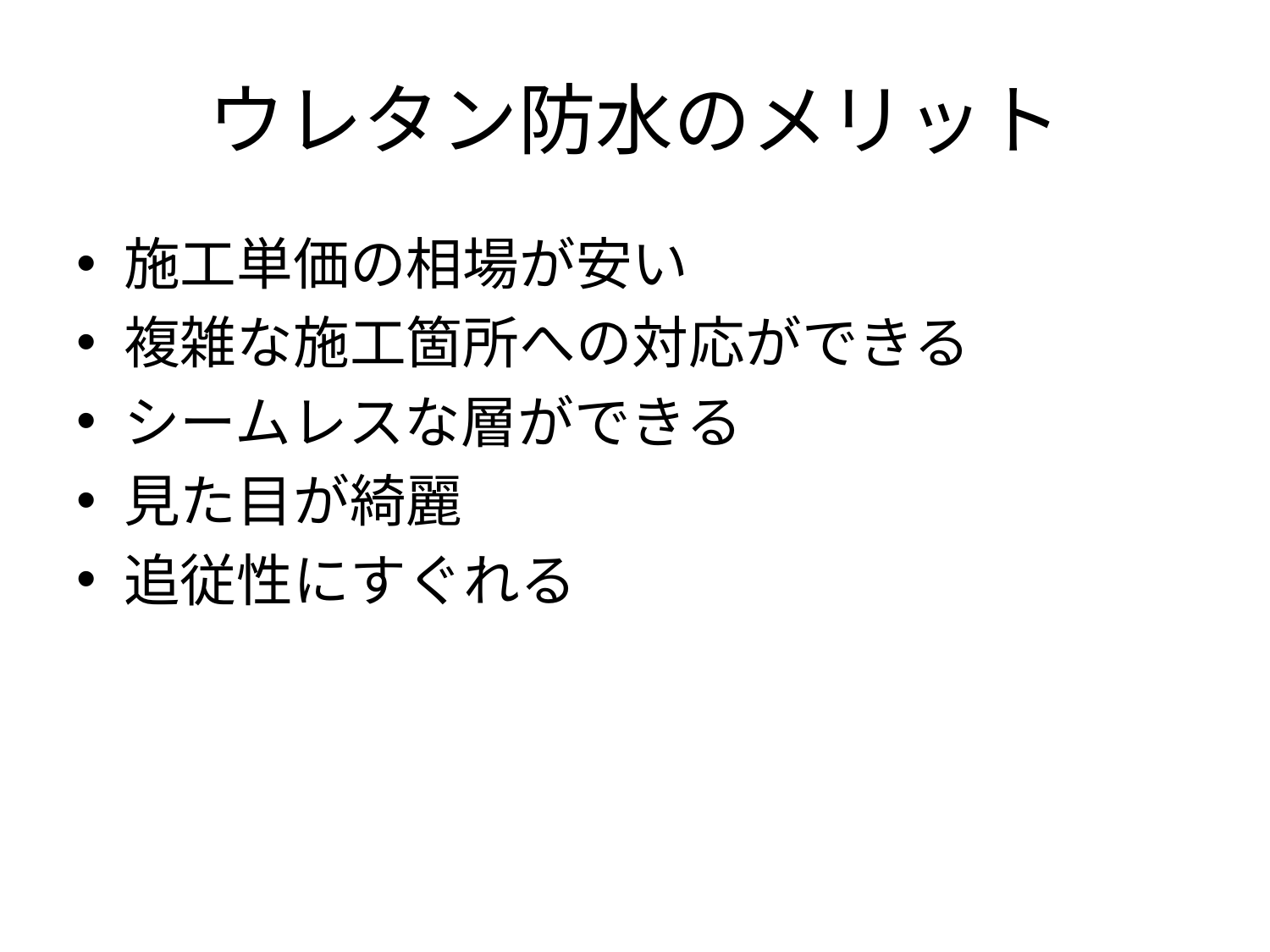

# ウレタン防水のメリット
施工単価の相場が安い
複雑な施工箇所への対応ができる
シームレスな層ができる
見た目が綺麗
追従性にすぐれる